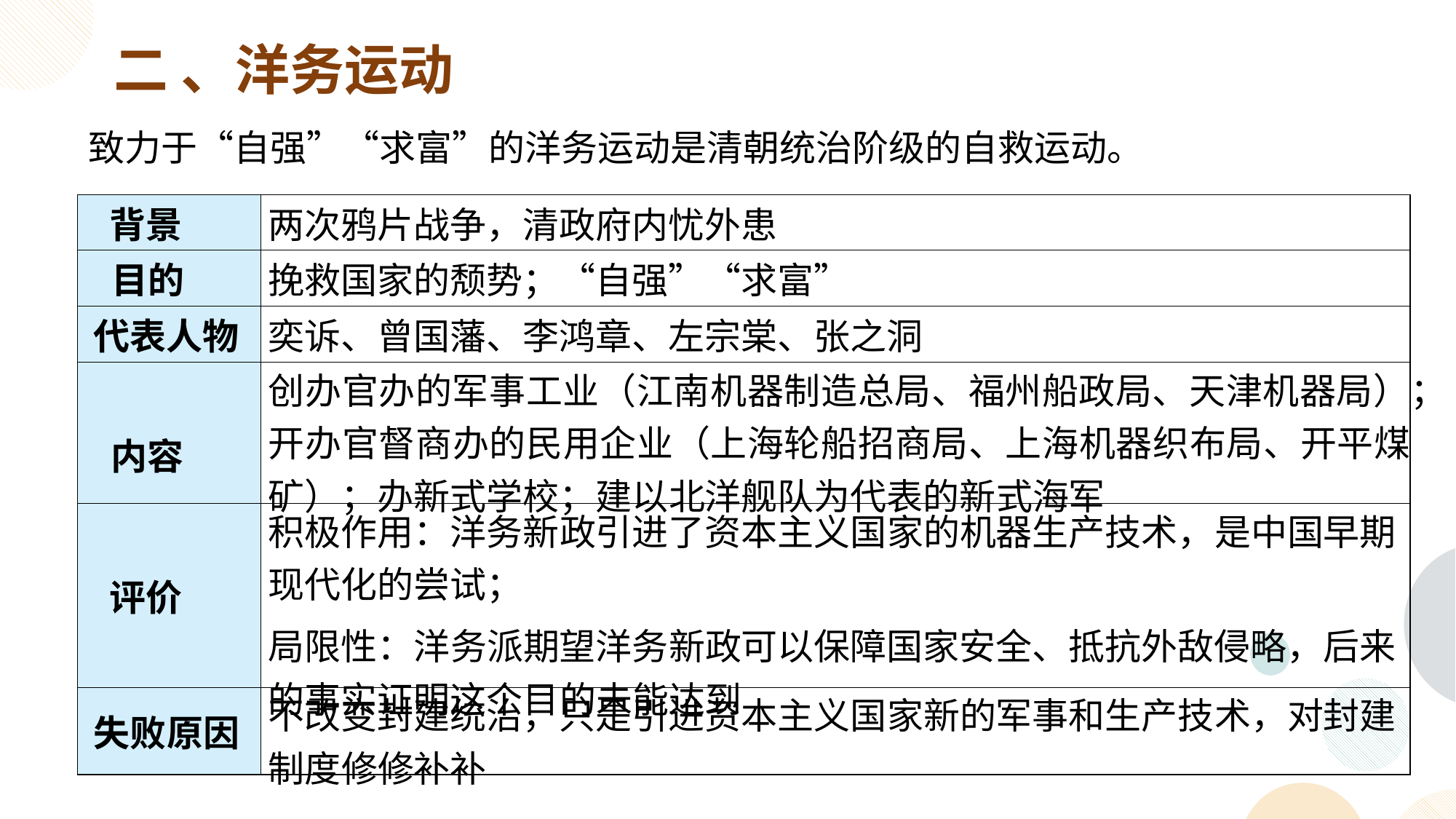

二 、洋务运动
致力于“自强”“求富”的洋务运动是清朝统治阶级的自救运动。
| 背景 | 两次鸦片战争，清政府内忧外患 |
| --- | --- |
| 目的 | 挽救国家的颓势；“自强”“求富” |
| 代表人物 | 奕诉、曾国藩、李鸿章、左宗棠、张之洞 |
| 内容 | 创办官办的军事工业（江南机器制造总局、福州船政局、天津机器局）；开办官督商办的民用企业（上海轮船招商局、上海机器织布局、开平煤矿）；办新式学校；建以北洋舰队为代表的新式海军 |
| 评价 | 积极作用：洋务新政引进了资本主义国家的机器生产技术，是中国早期现代化的尝试； 局限性：洋务派期望洋务新政可以保障国家安全、抵抗外敌侵略，后来的事实证明这个目的未能达到 |
| 失败原因 | 不改变封建统治，只是引进资本主义国家新的军事和生产技术，对封建制度修修补补 |